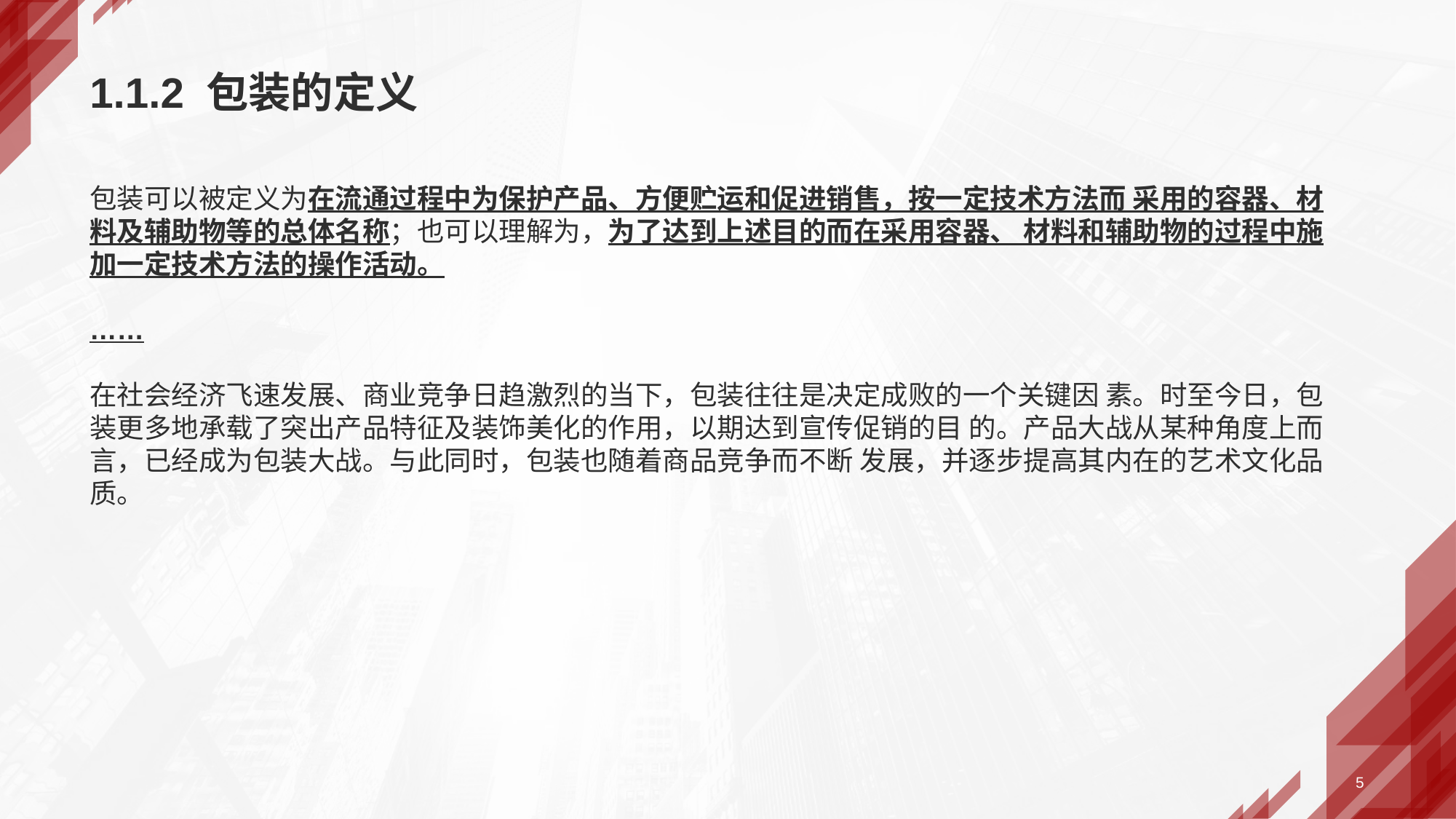

# 1.1.2 包装的定义
包装可以被定义为在流通过程中为保护产品、方便贮运和促进销售，按一定技术方法而 采用的容器、材料及辅助物等的总体名称；也可以理解为，为了达到上述目的而在采用容器、 材料和辅助物的过程中施加一定技术方法的操作活动。

……

在社会经济飞速发展、商业竞争日趋激烈的当下，包装往往是决定成败的一个关键因 素。时至今日，包装更多地承载了突出产品特征及装饰美化的作用，以期达到宣传促销的目 的。产品大战从某种角度上而言，已经成为包装大战。与此同时，包装也随着商品竞争而不断 发展，并逐步提高其内在的艺术文化品质。
5